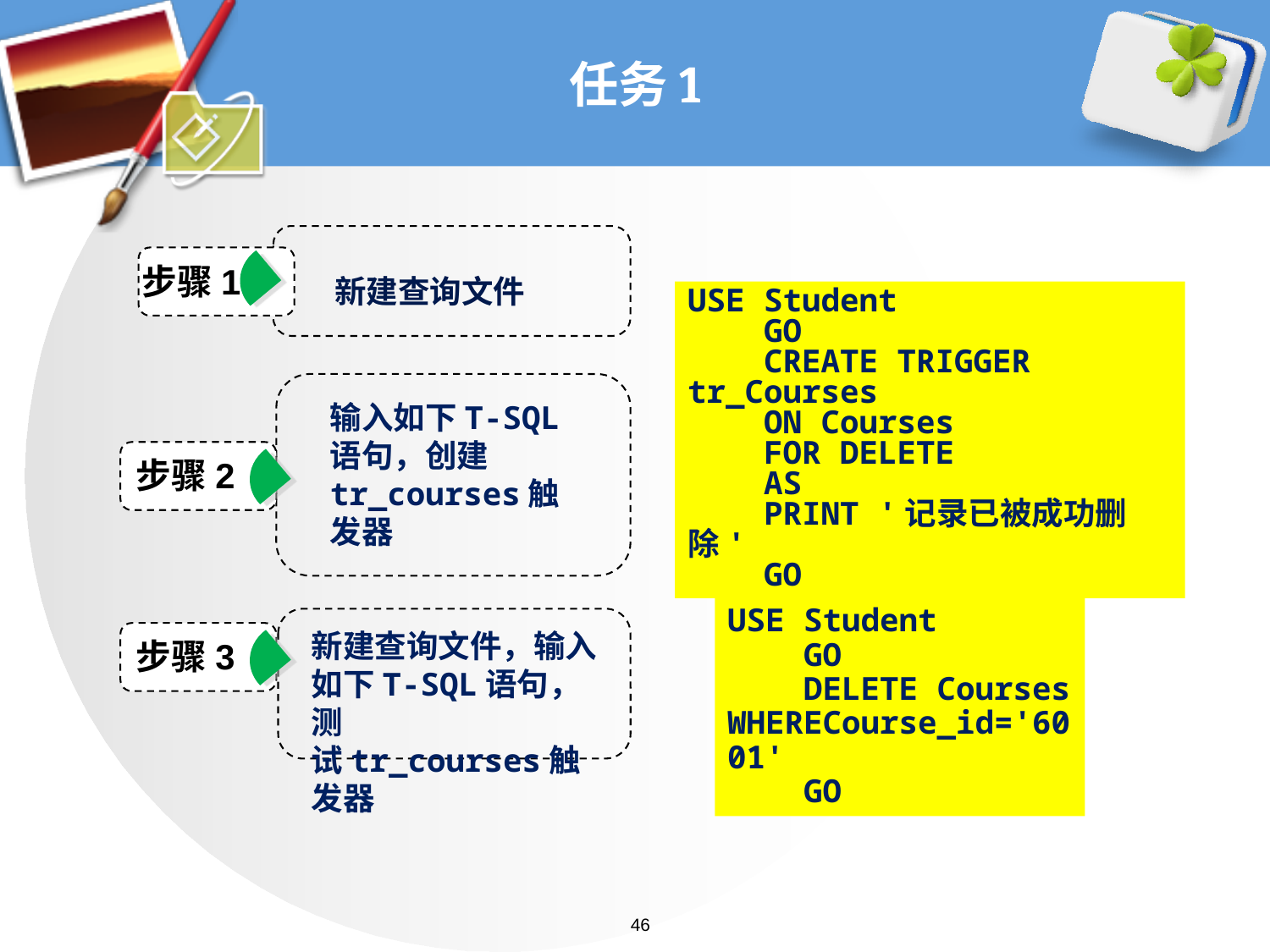

# 任务1

新建查询文件

步骤1

USE Student
    GO
    CREATE TRIGGER tr_Courses
    ON Courses
    FOR DELETE
    AS
    PRINT '记录已被成功删除'
    GO

输入如下T-SQL语句，创建tr_courses触发器

步骤2

USE Student
    GO
    DELETE Courses WHERECourse_id='6001'
    GO

新建查询文件，输入如下T-SQL语句，测
试tr_courses触发器

步骤3

46